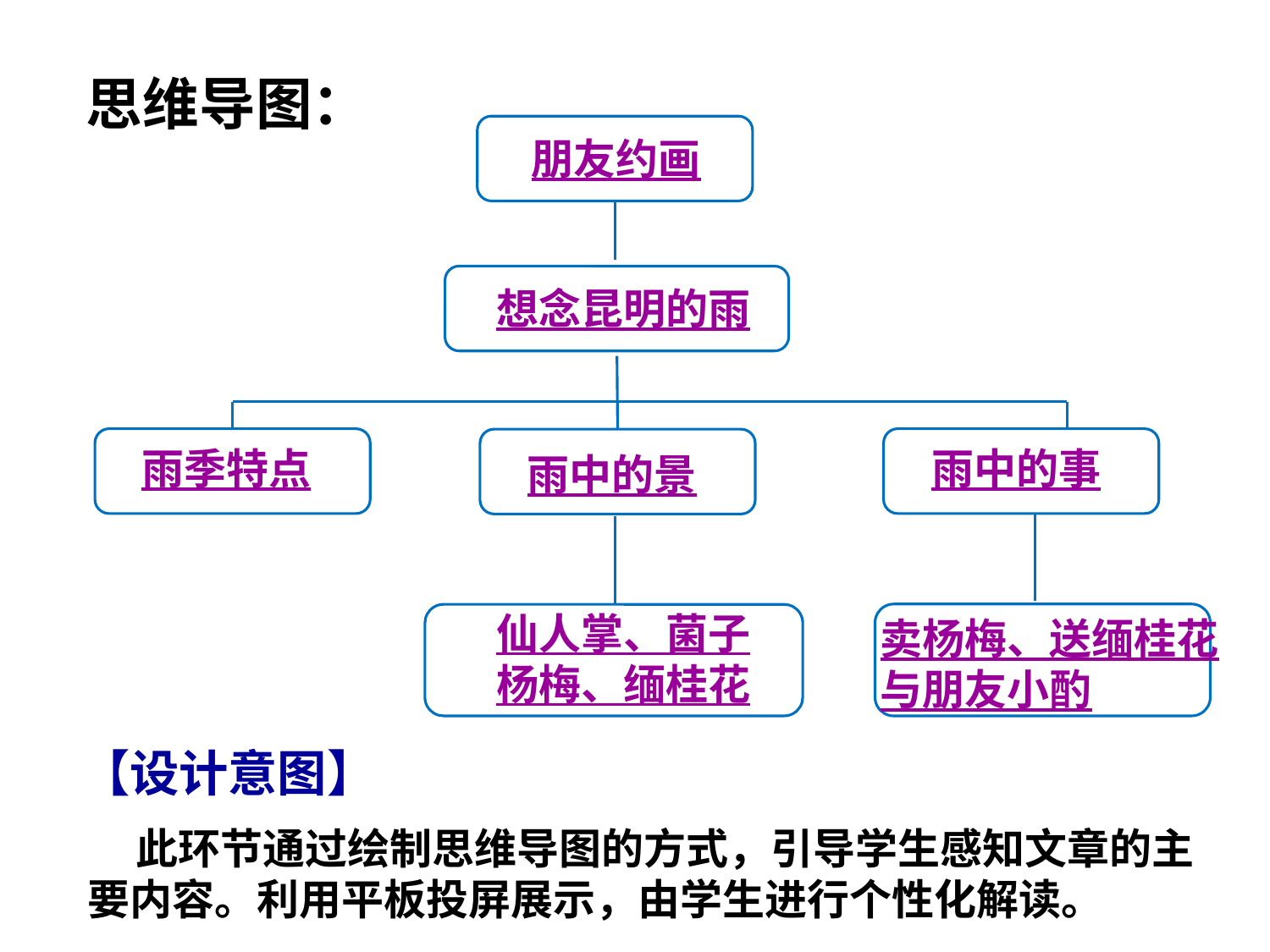

思维导图：

朋友约画
想念昆明的雨
雨季特点
雨中的事
雨中的景
仙人掌、菌子
杨梅、缅桂花
卖杨梅、送缅桂花
与朋友小酌
 【设计意图】
    此环节通过绘制思维导图的方式，引导学生感知文章的主要内容。利用平板投屏展示，由学生进行个性化解读。